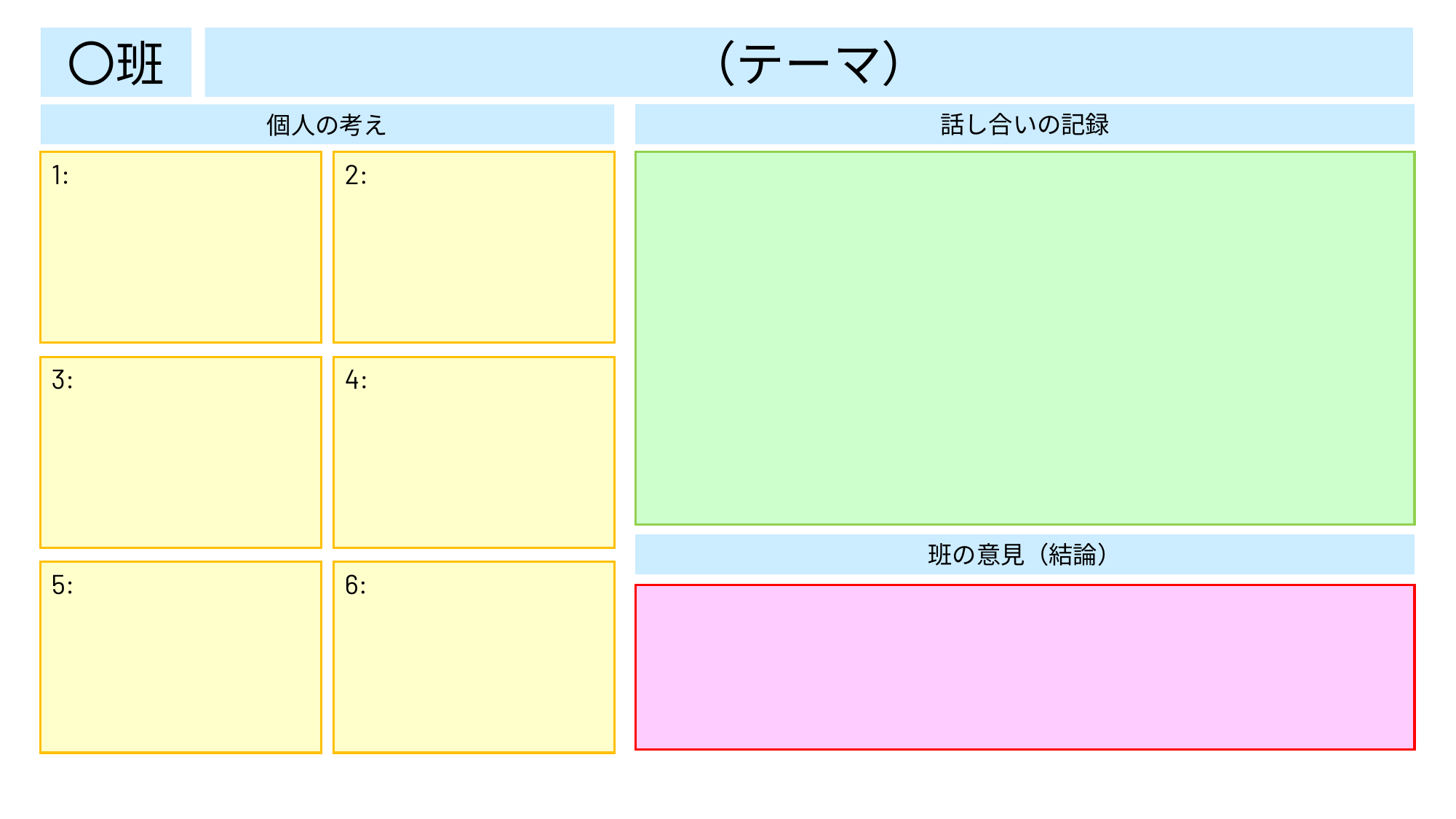

（テーマ）
〇班
話し合いの記録
個人の考え

1:
2:
3:
4:
班の意見（結論）
6:
5: